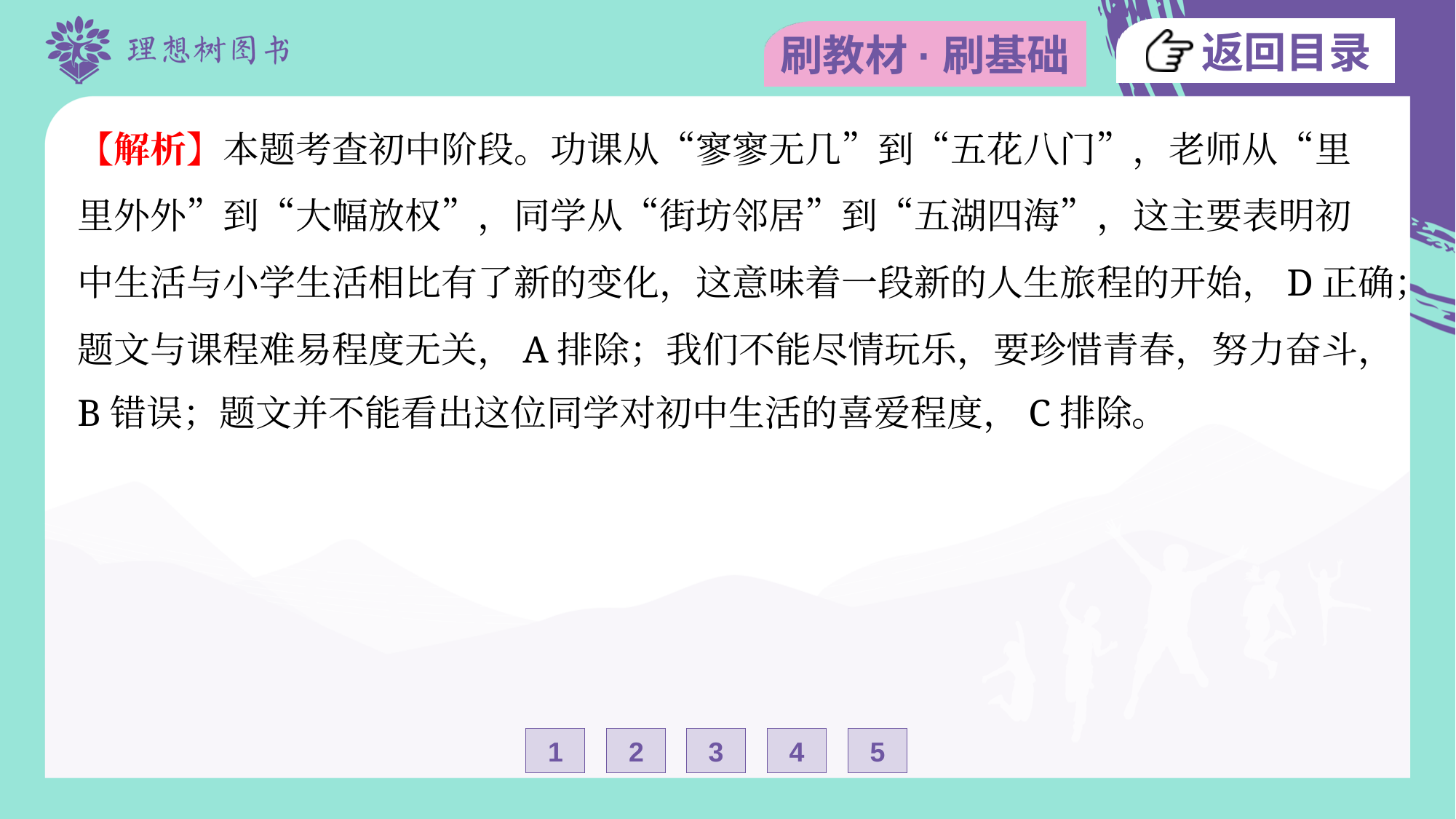

【解析】本题考查初中阶段。功课从“寥寥无几”到“五花八门”，老师从“里
里外外”到“大幅放权”，同学从“街坊邻居”到“五湖四海”，这主要表明初
中生活与小学生活相比有了新的变化，这意味着一段新的人生旅程的开始，D正确；
题文与课程难易程度无关，A排除；我们不能尽情玩乐，要珍惜青春，努力奋斗，
B错误；题文并不能看出这位同学对初中生活的喜爱程度，C排除。